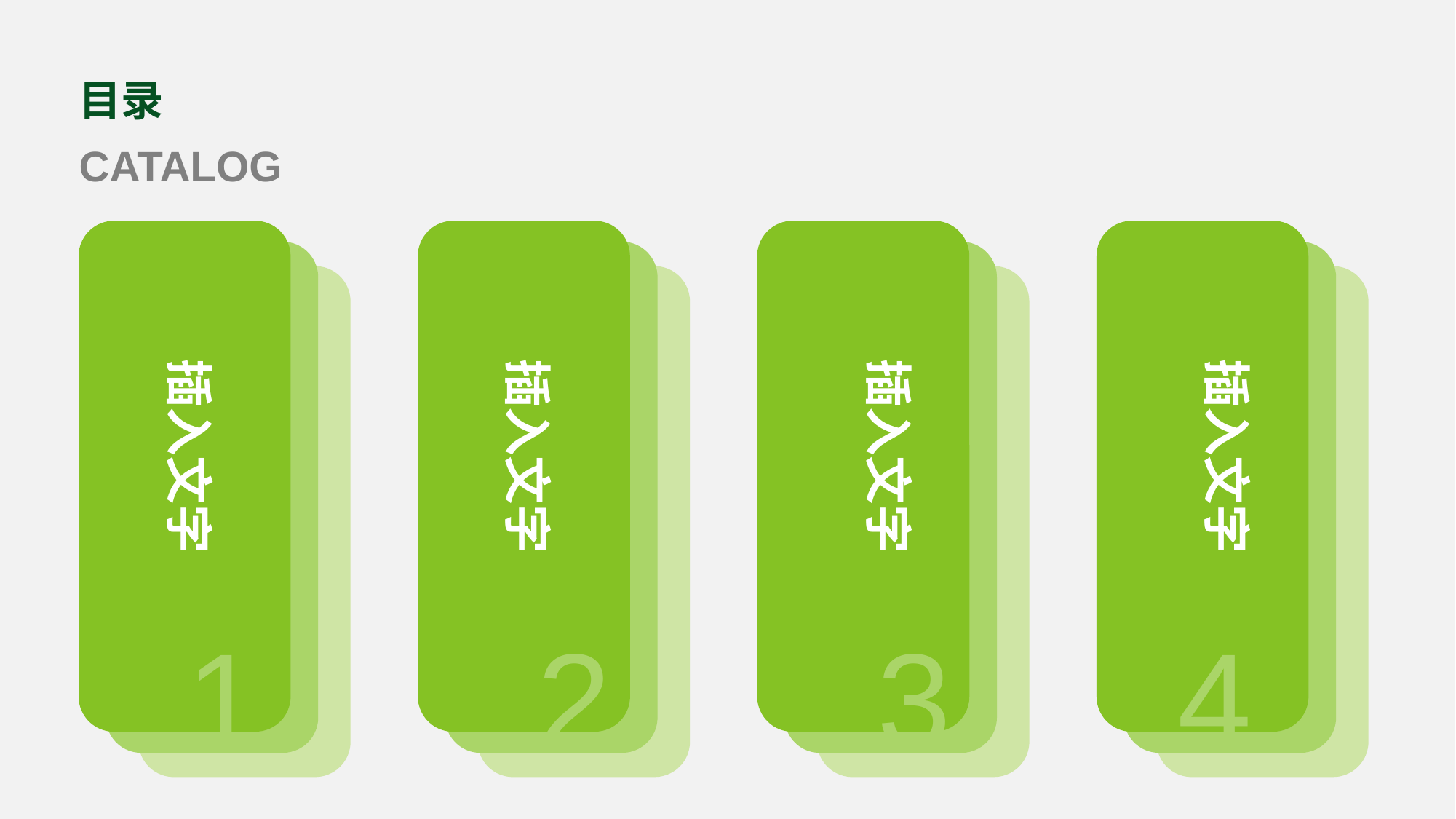

目录
CATALOG

1

2

3

4
插入文字
插入文字
插入文字
插入文字